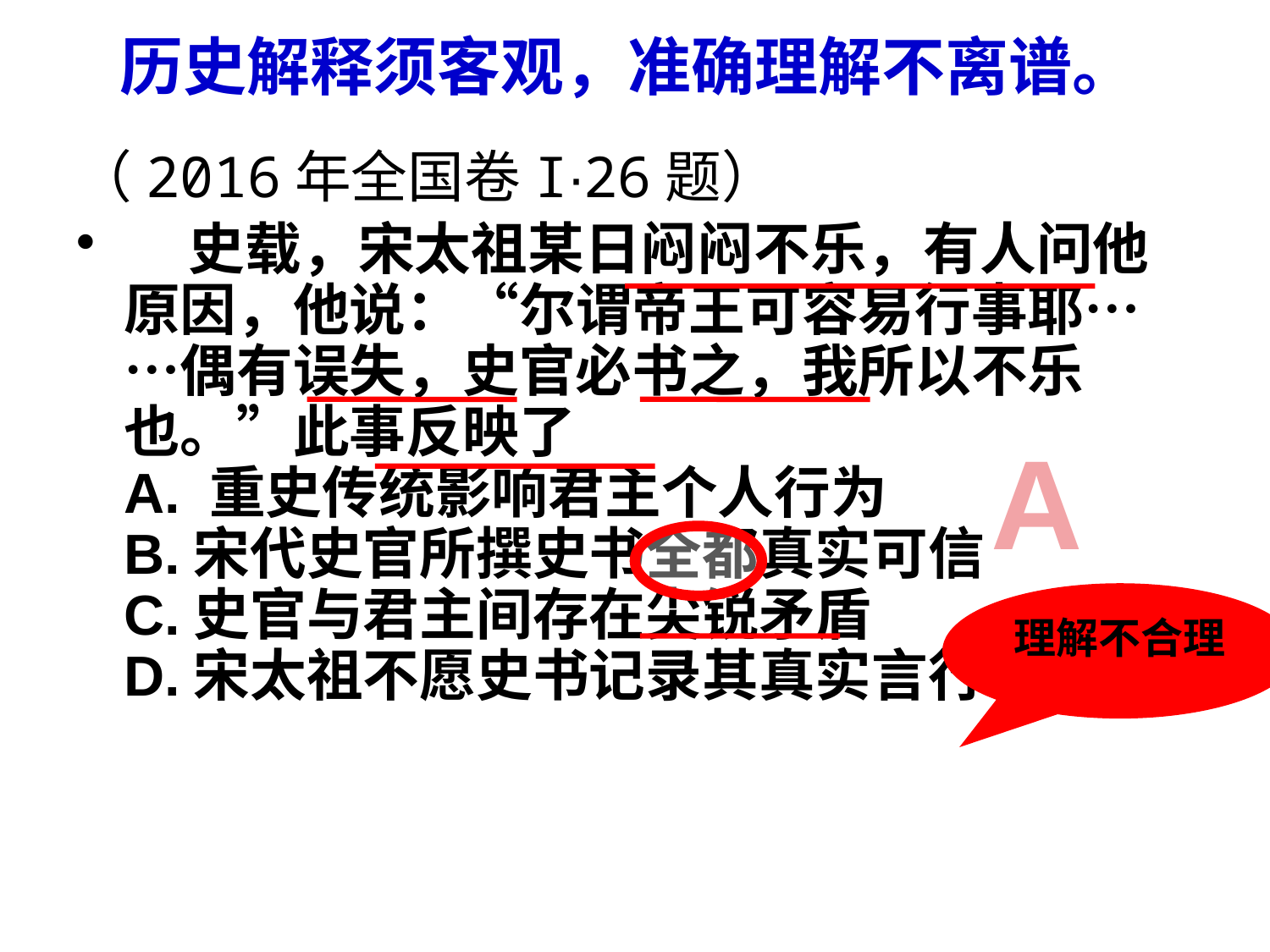

# 历史解释须客观，准确理解不离谱。
（2016年全国卷I∙26题）
    史载，宋太祖某日闷闷不乐，有人问他原因，他说：“尔谓帝王可容易行事耶……偶有误失，史官必书之，我所以不乐也。”此事反映了
A. 重史传统影响君主个人行为
B.宋代史官所撰史书全都真实可信
C.史官与君主间存在尖锐矛盾
D.宋太祖不愿史书记录其真实言行

A

理解不合理